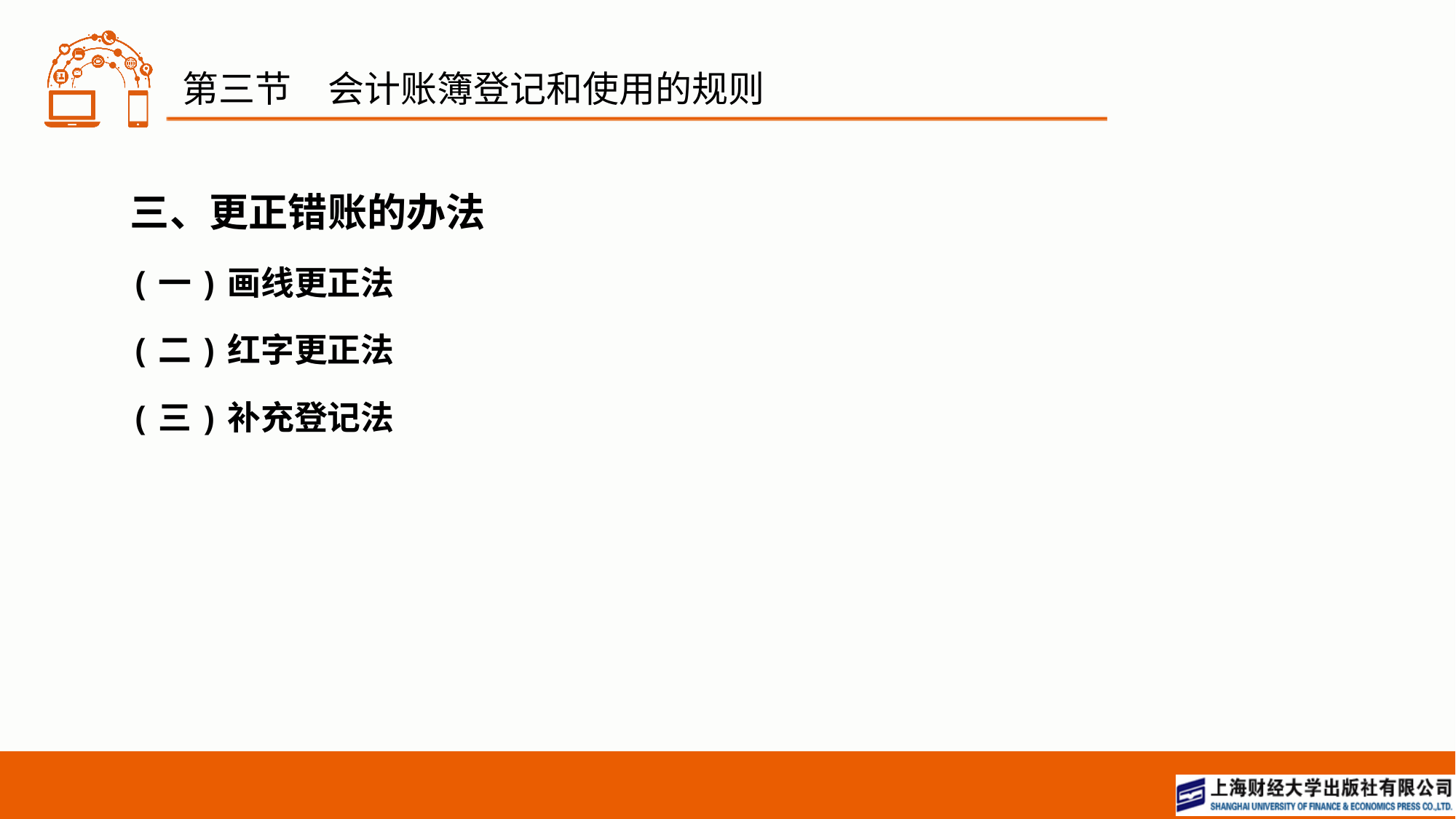

# 第三节　会计账簿登记和使用的规则
三、更正错账的办法
(一)画线更正法
(二)红字更正法
(三)补充登记法